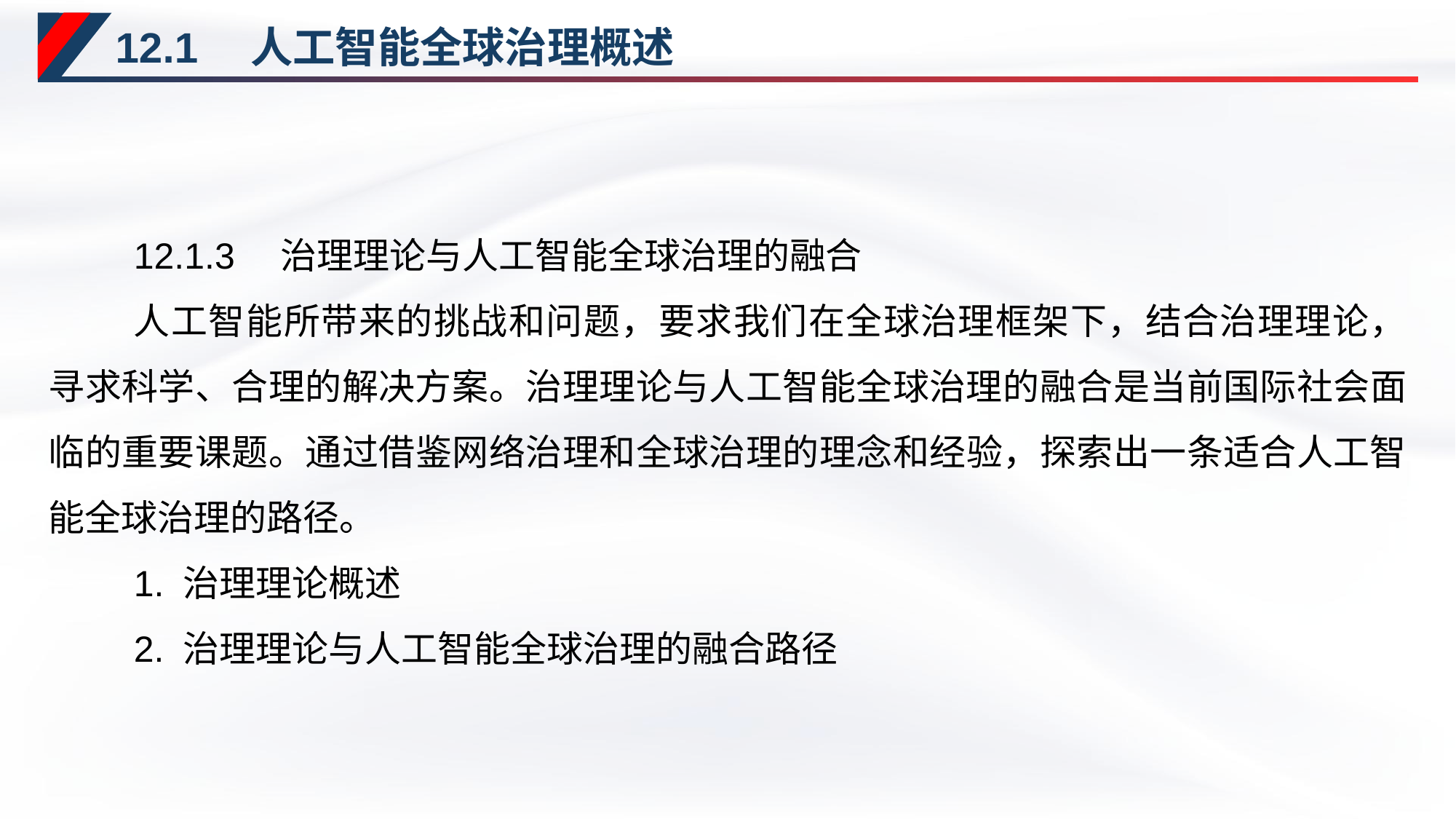

# 12.1　人工智能全球治理概述
12.1.3　治理理论与人工智能全球治理的融合
人工智能所带来的挑战和问题，要求我们在全球治理框架下，结合治理理论，寻求科学、合理的解决方案。治理理论与人工智能全球治理的融合是当前国际社会面临的重要课题。通过借鉴网络治理和全球治理的理念和经验，探索出一条适合人工智能全球治理的路径。
1. 治理理论概述
2. 治理理论与人工智能全球治理的融合路径